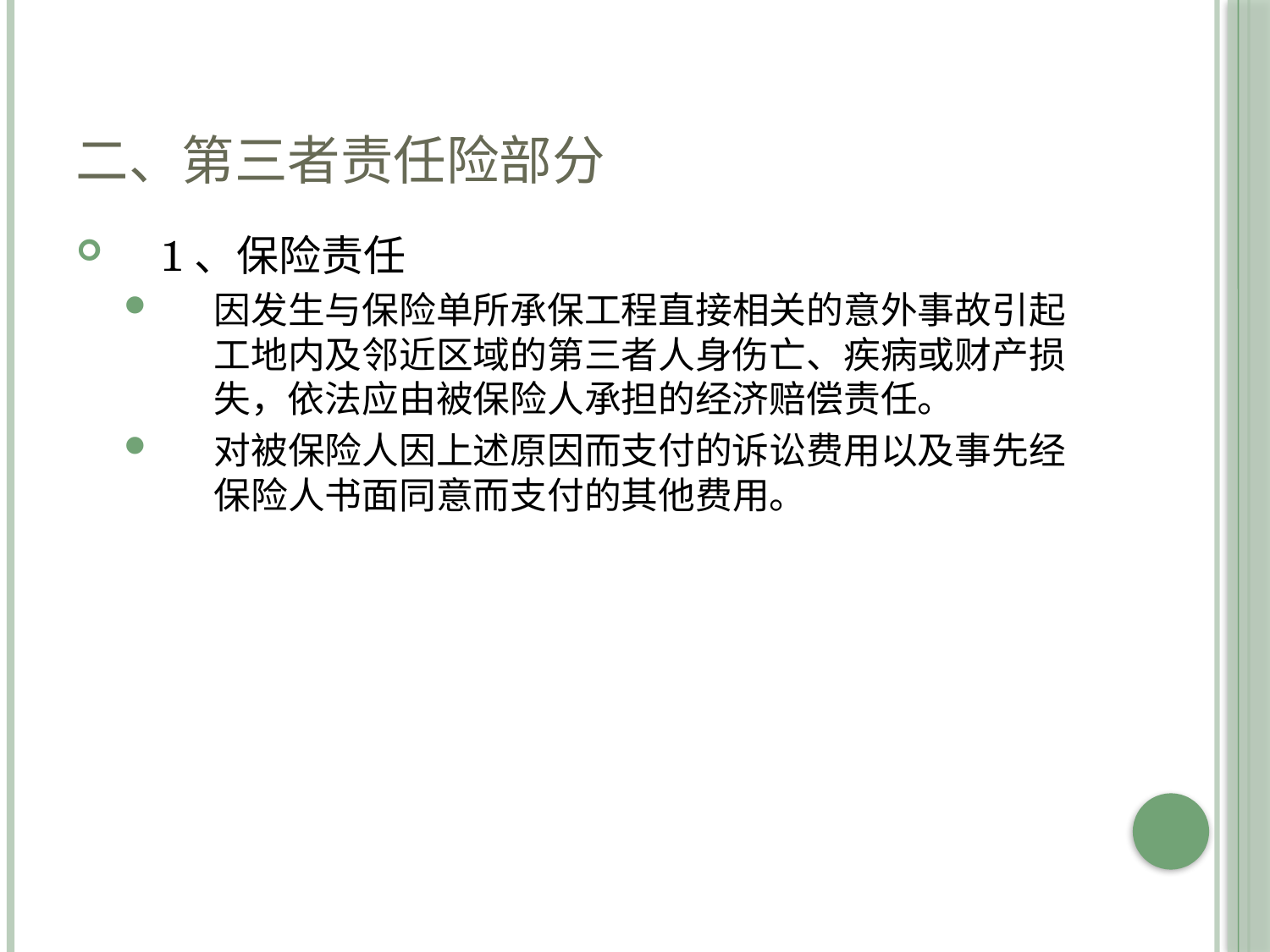

# 二、第三者责任险部分
1、保险责任
因发生与保险单所承保工程直接相关的意外事故引起工地内及邻近区域的第三者人身伤亡、疾病或财产损失，依法应由被保险人承担的经济赔偿责任。
对被保险人因上述原因而支付的诉讼费用以及事先经保险人书面同意而支付的其他费用。